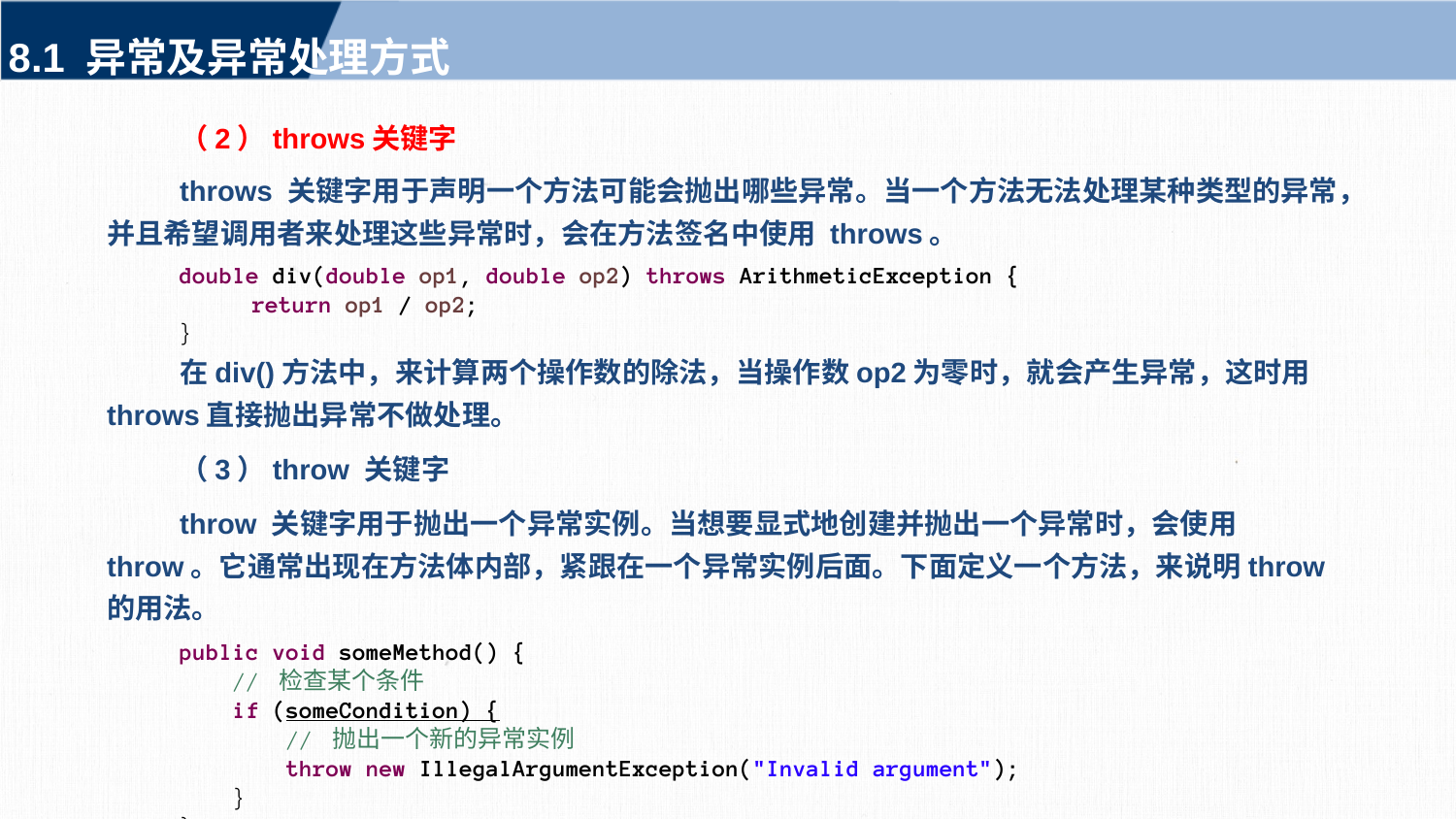

8.1 异常及异常处理方式

（2）throws关键字
throws 关键字用于声明一个方法可能会抛出哪些异常。当一个方法无法处理某种类型的异常，并且希望调用者来处理这些异常时，会在方法签名中使用 throws。
double div(double op1, double op2) throws ArithmeticException {
	return op1 / op2;
}
在div()方法中，来计算两个操作数的除法，当操作数op2为零时，就会产生异常，这时用throws直接抛出异常不做处理。
（3）throw 关键字
throw 关键字用于抛出一个异常实例。当想要显式地创建并抛出一个异常时，会使用 throw。它通常出现在方法体内部，紧跟在一个异常实例后面。下面定义一个方法，来说明throw的用法。
public void someMethod() {
    // 检查某个条件
    if (someCondition) {
        // 抛出一个新的异常实例
        throw new IllegalArgumentException("Invalid argument");
    }
}